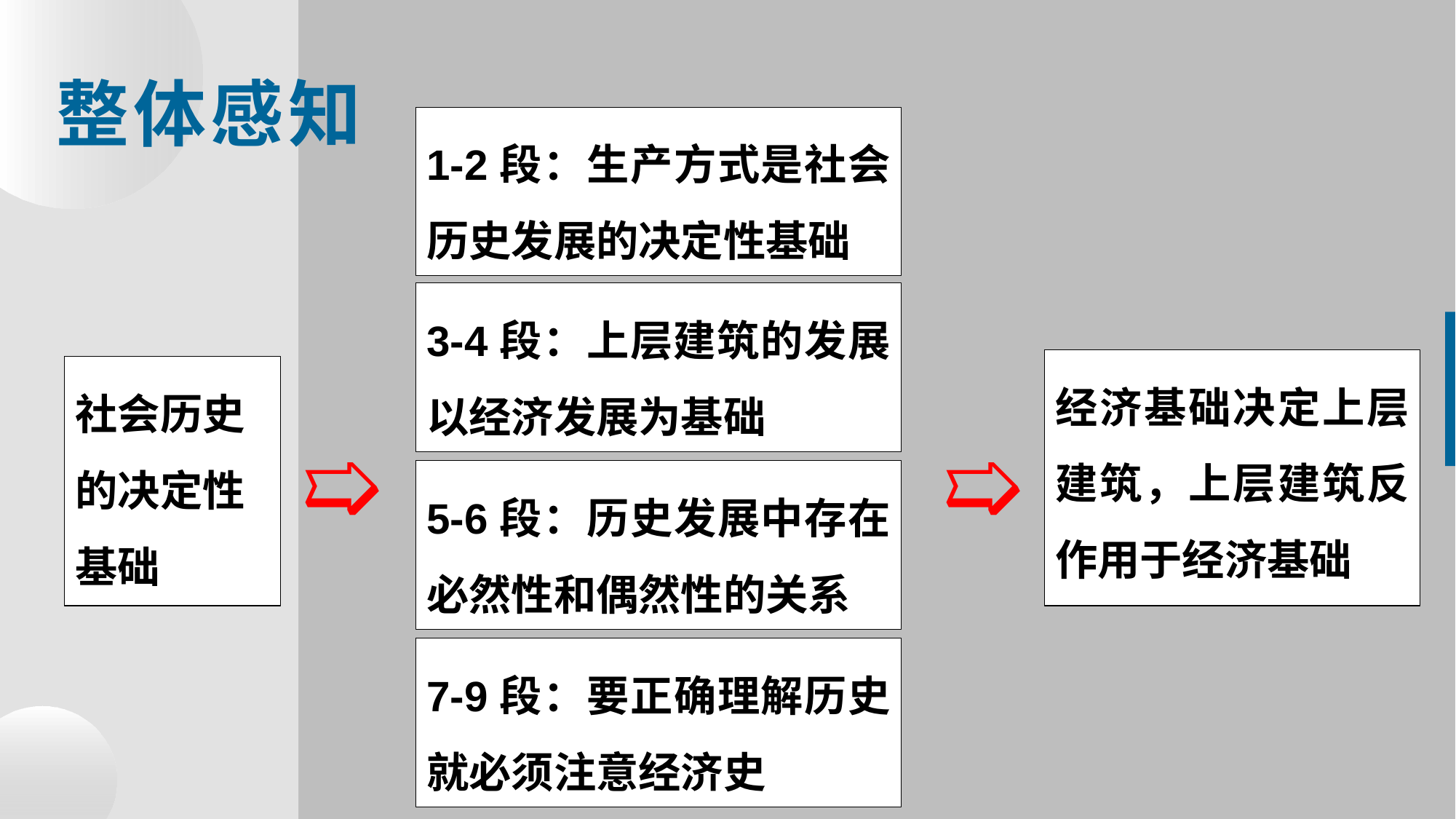

整体感知
1-2段：生产方式是社会历史发展的决定性基础
3-4段：上层建筑的发展以经济发展为基础

经济基础决定上层建筑，上层建筑反作用于经济基础
社会历史
的决定性
基础
➯
➯
5-6段：历史发展中存在必然性和偶然性的关系
7-9段：要正确理解历史就必须注意经济史